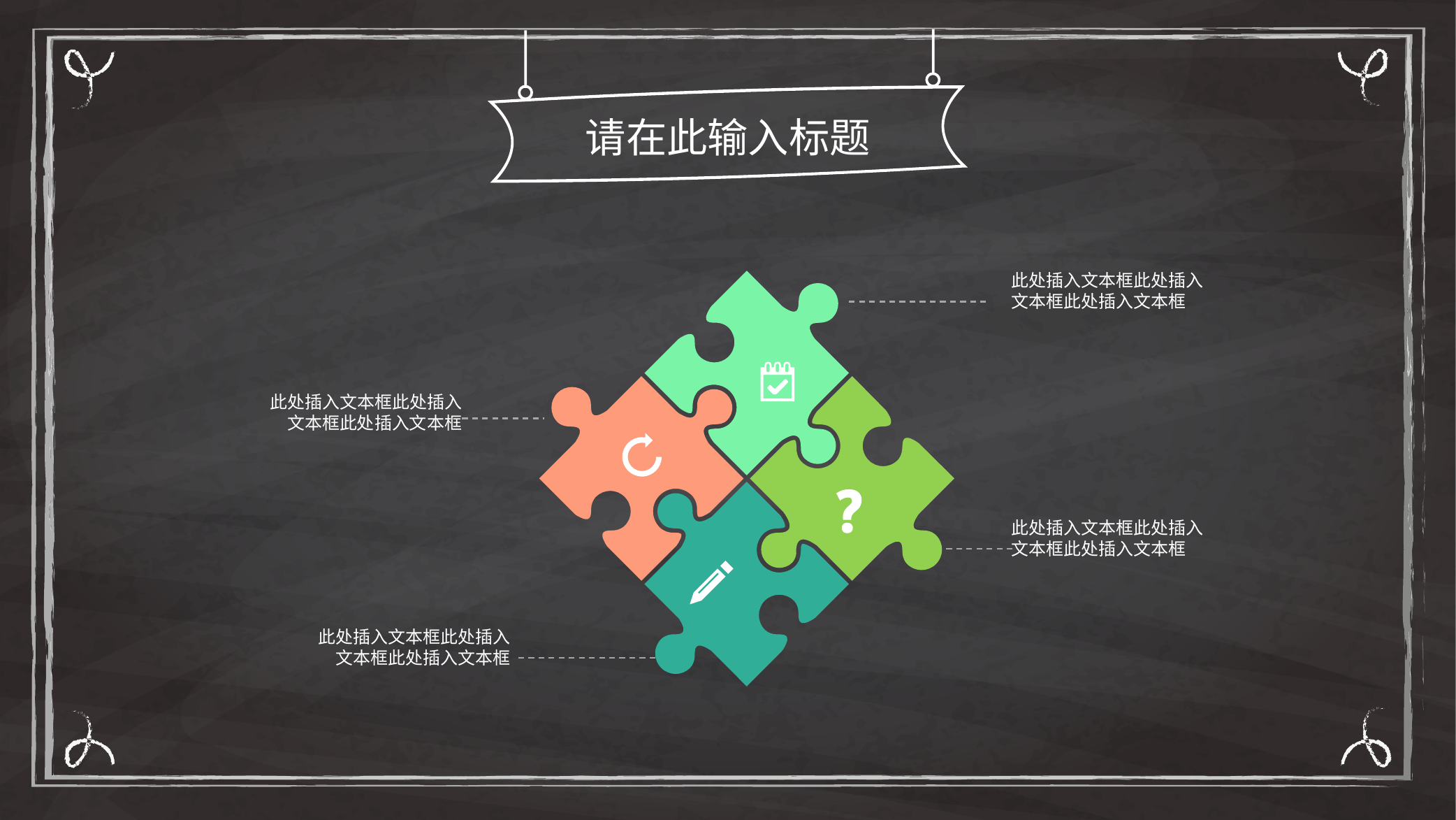

请在此输入标题
此处插入文本框此处插入文本框此处插入文本框

此处插入文本框此处插入文本框此处插入文本框

此处插入文本框此处插入文本框此处插入文本框
此处插入文本框此处插入文本框此处插入文本框